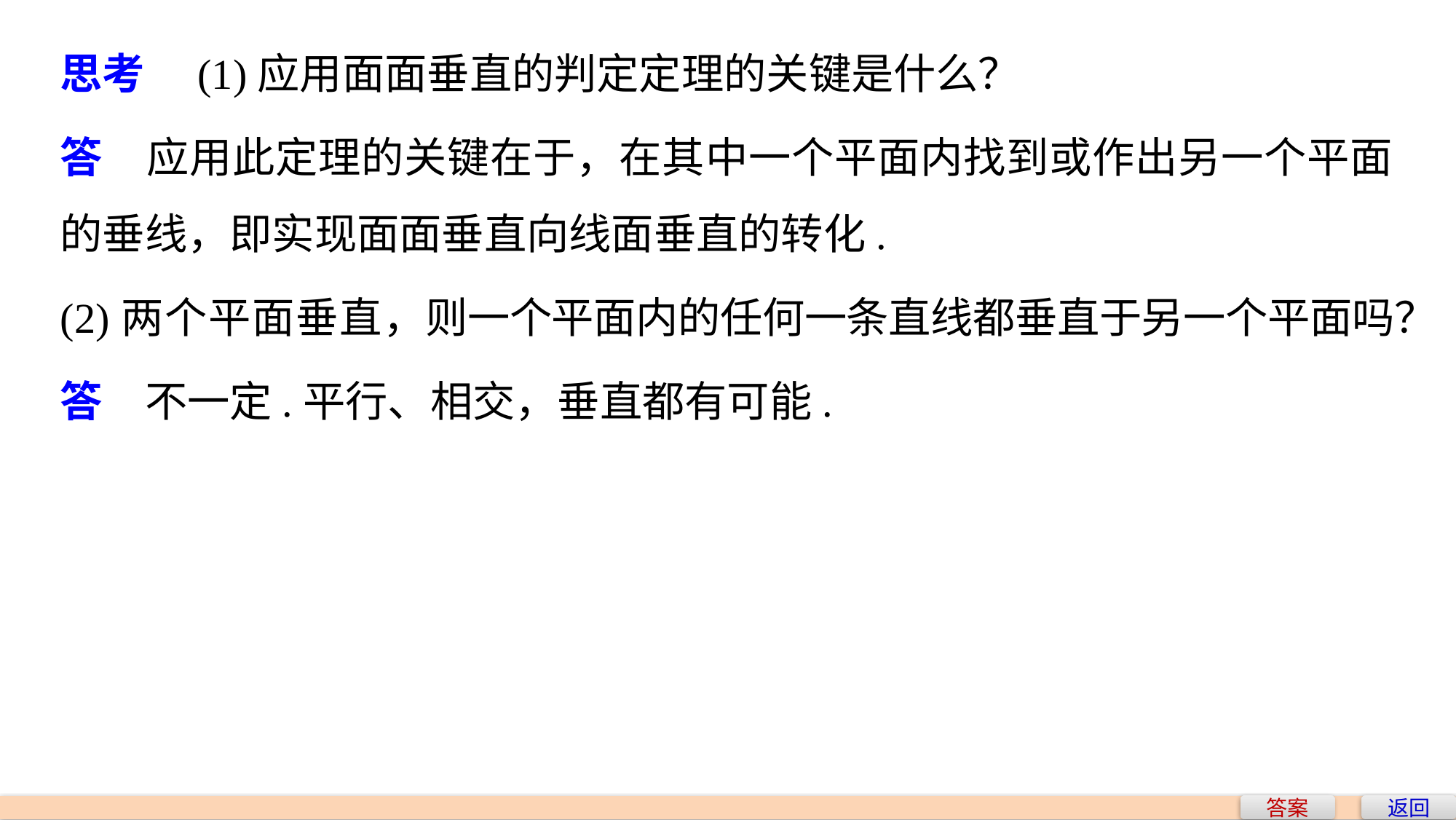

思考　(1)应用面面垂直的判定定理的关键是什么？
答　应用此定理的关键在于，在其中一个平面内找到或作出另一个平面的垂线，即实现面面垂直向线面垂直的转化.
(2)两个平面垂直，则一个平面内的任何一条直线都垂直于另一个平面吗？
答　不一定.平行、相交，垂直都有可能.
答案
返回